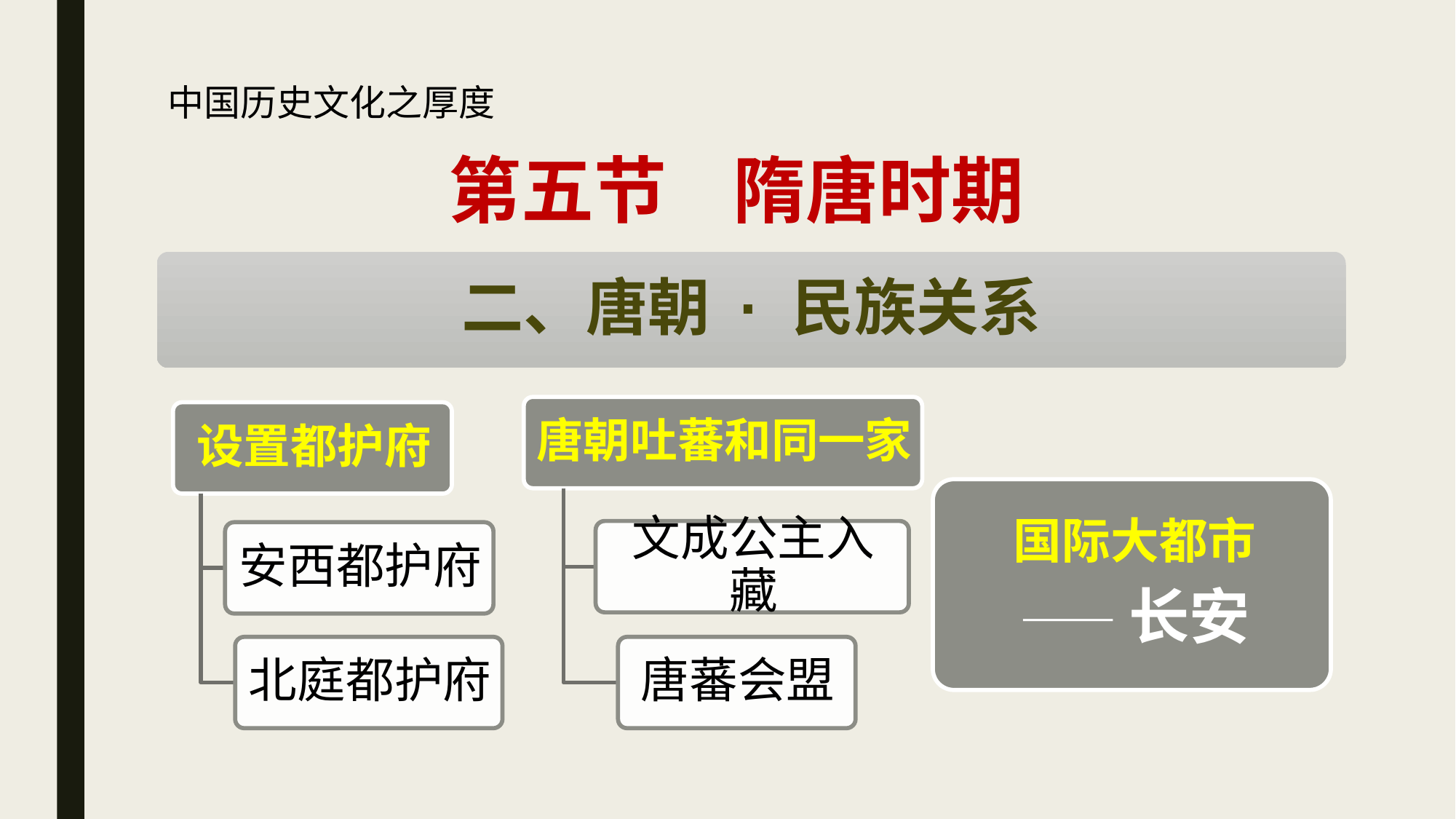

中国历史文化之厚度
# 第五节    隋唐时期
二、唐朝 · 民族关系

设置都护府
安西都护府
北庭都护府
唐朝吐蕃和同一家
文成公主入藏
唐蕃会盟
国际大都市
——长安